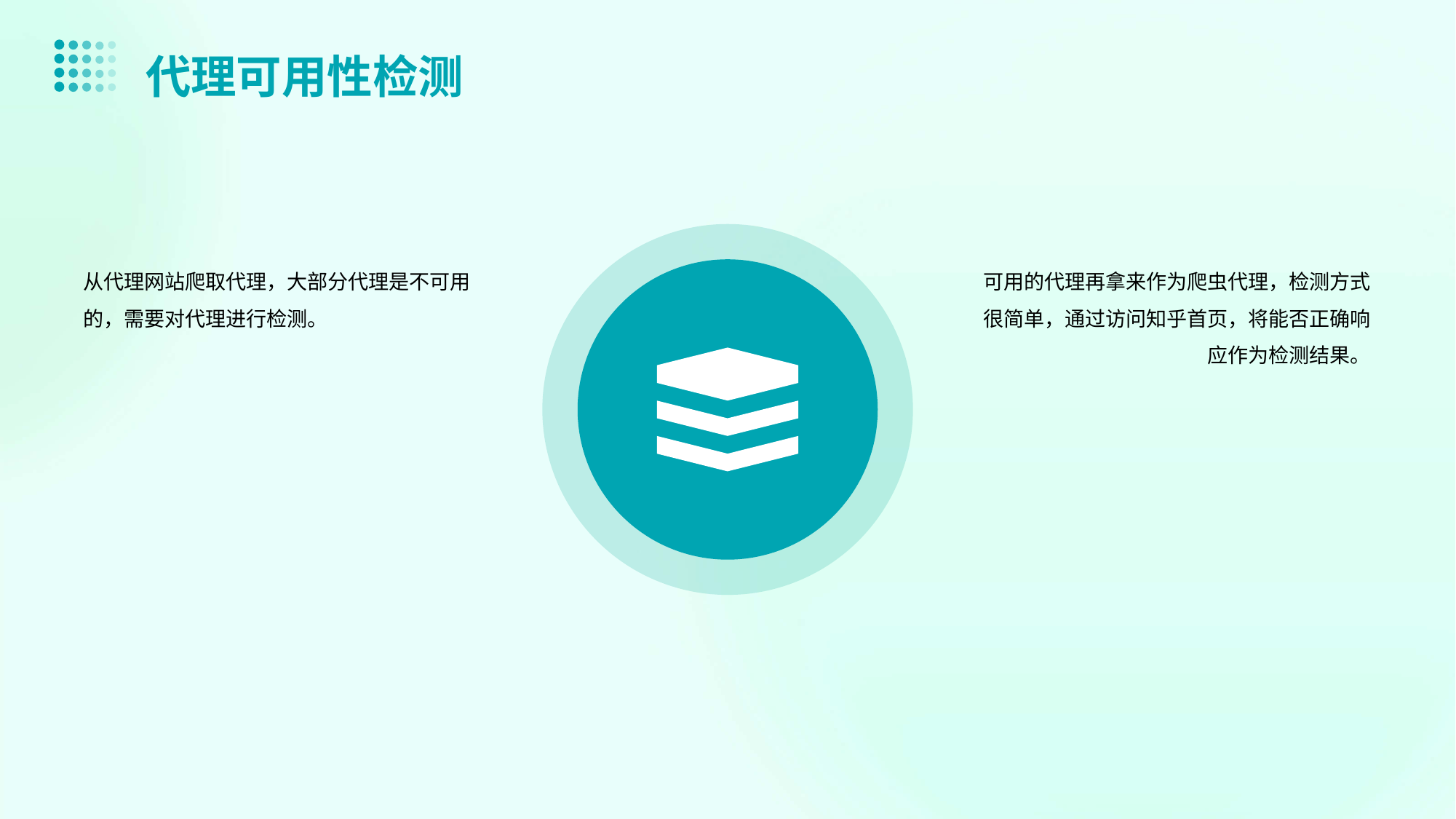

代理可用性检测

从代理网站爬取代理，大部分代理是不可用的，需要对代理进行检测。
可用的代理再拿来作为爬虫代理，检测方式很简单，通过访问知乎首页，将能否正确响应作为检测结果。